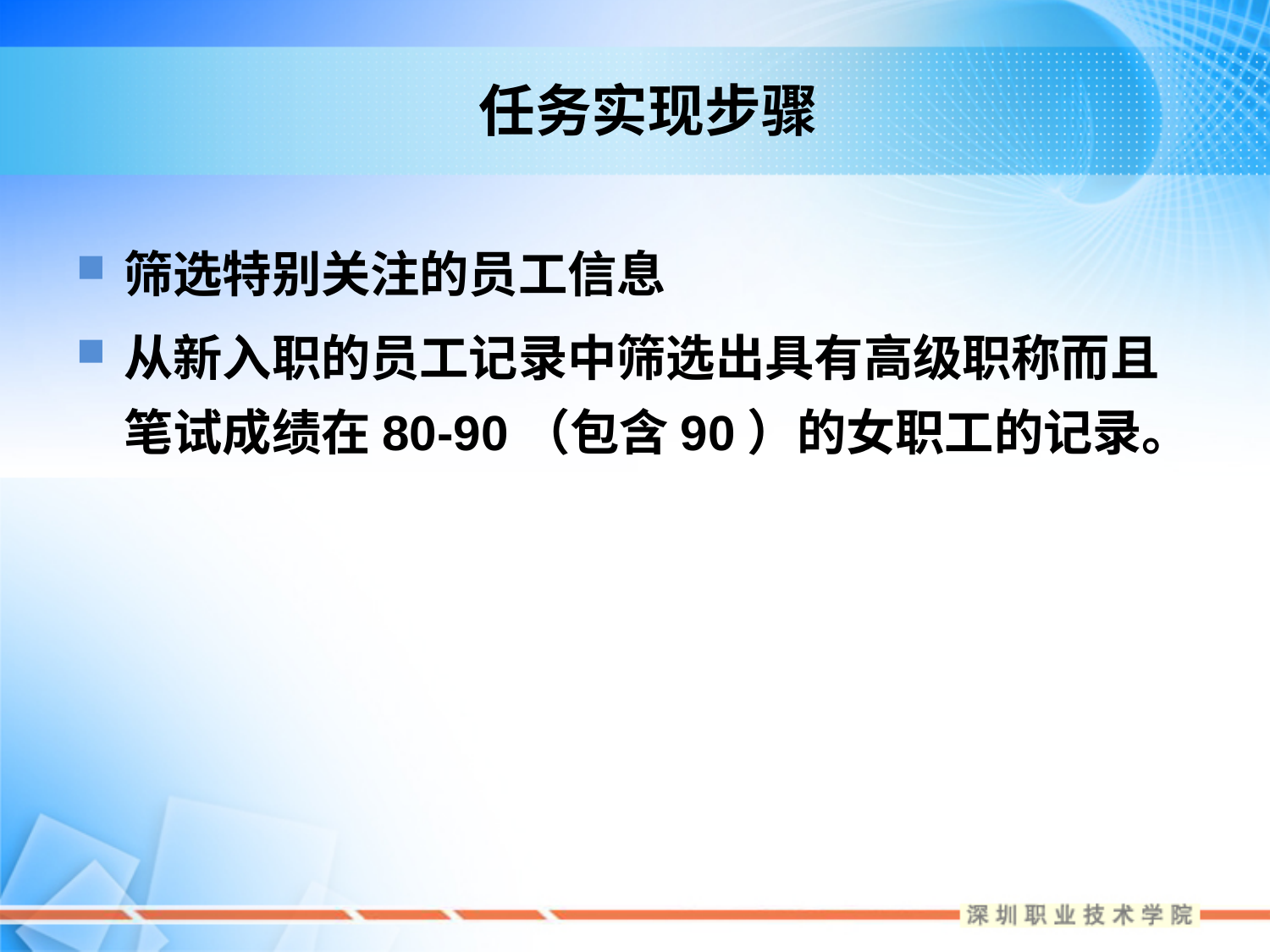

# 任务实现步骤
筛选特别关注的员工信息
从新入职的员工记录中筛选出具有高级职称而且笔试成绩在80-90（包含90）的女职工的记录。